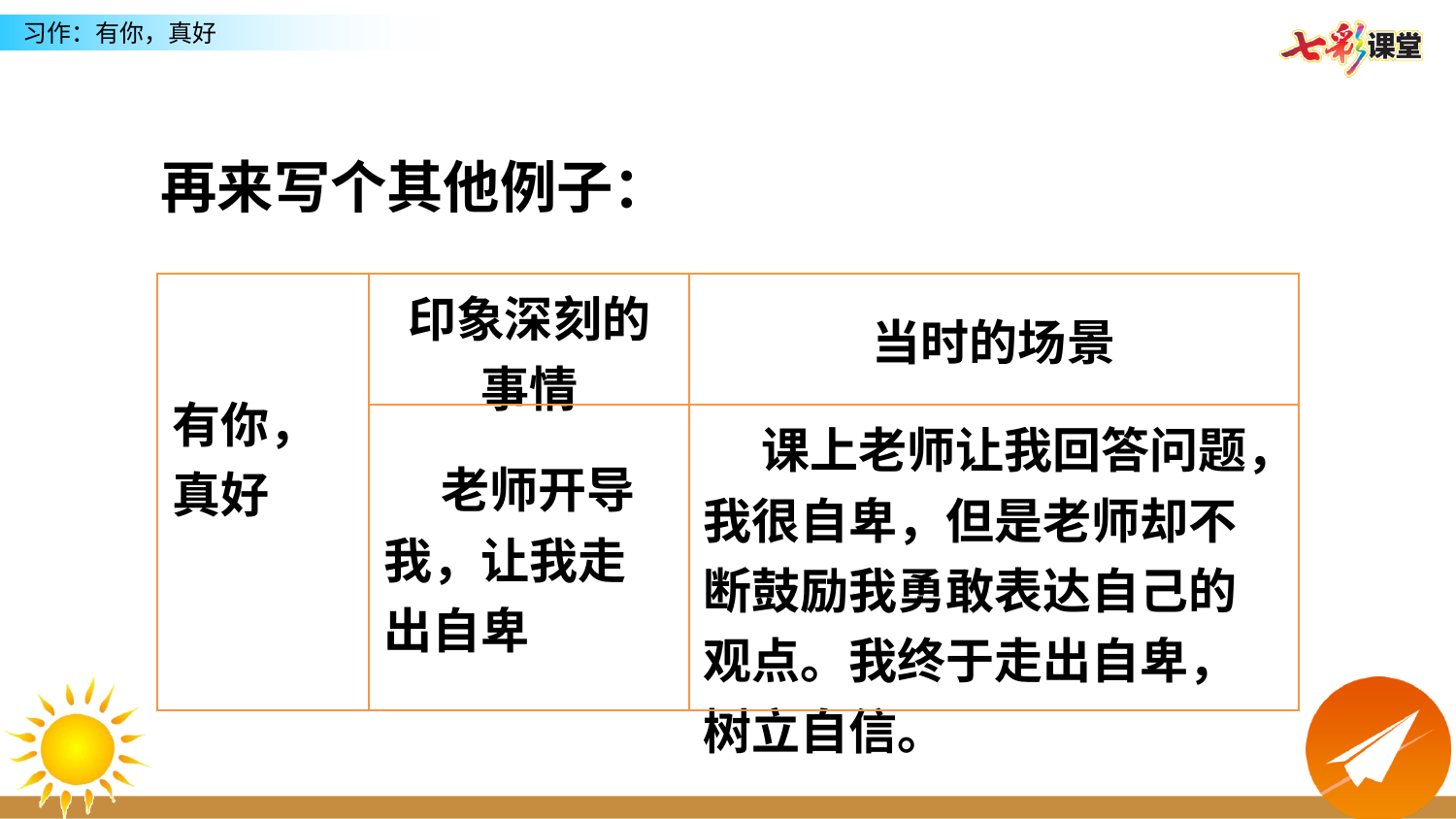

再来写个其他例子：
| 有你，真好 | 印象深刻的事情 | 当时的场景 |
| --- | --- | --- |
|  | 老师开导我，让我走出自卑 | 课上老师让我回答问题，我很自卑，但是老师却不断鼓励我勇敢表达自己的观点。我终于走出自卑，树立自信。 |